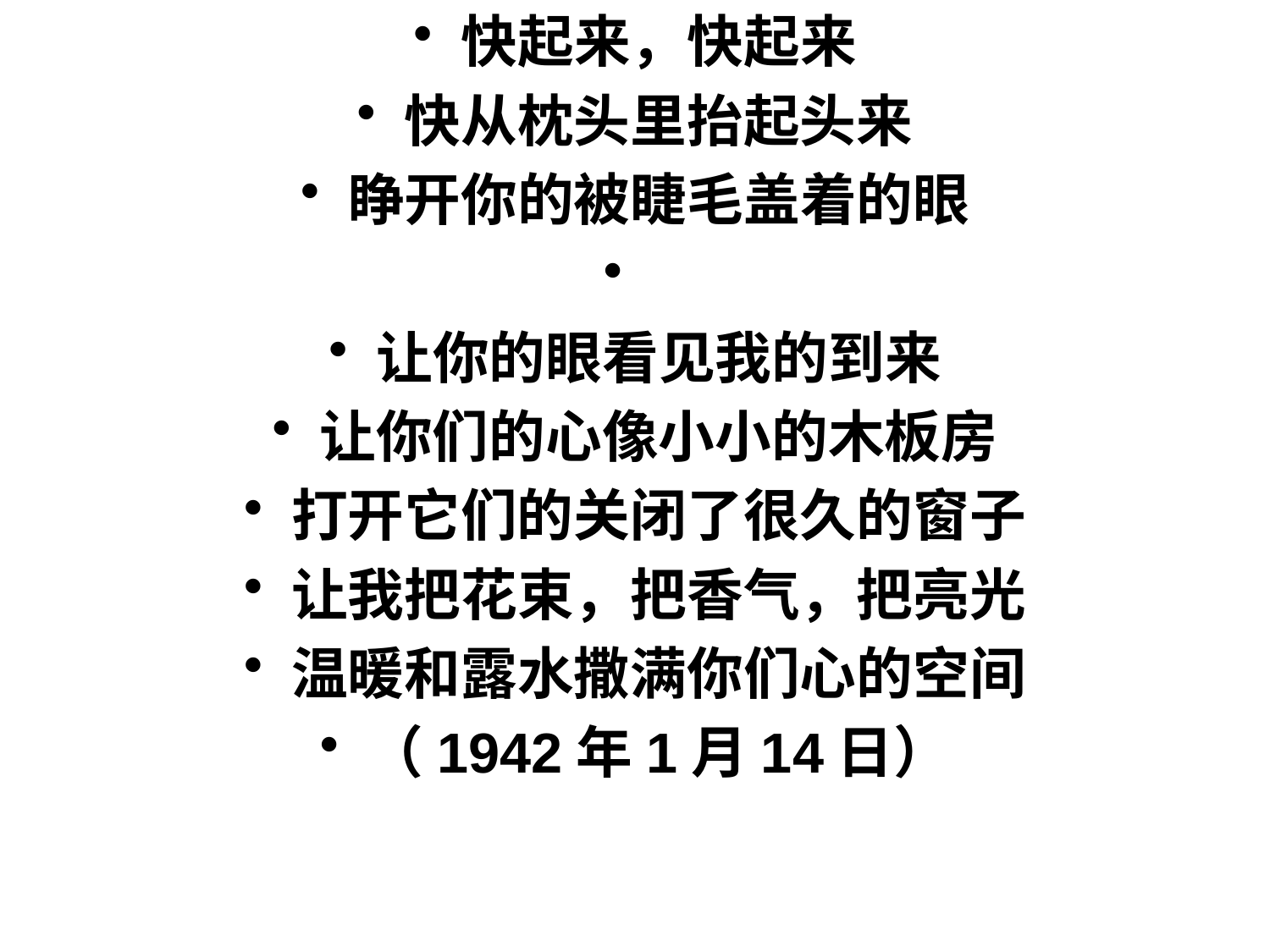

快起来，快起来
快从枕头里抬起头来
睁开你的被睫毛盖着的眼

让你的眼看见我的到来
让你们的心像小小的木板房
打开它们的关闭了很久的窗子
让我把花束，把香气，把亮光
温暖和露水撒满你们心的空间
（1942年1月14日）